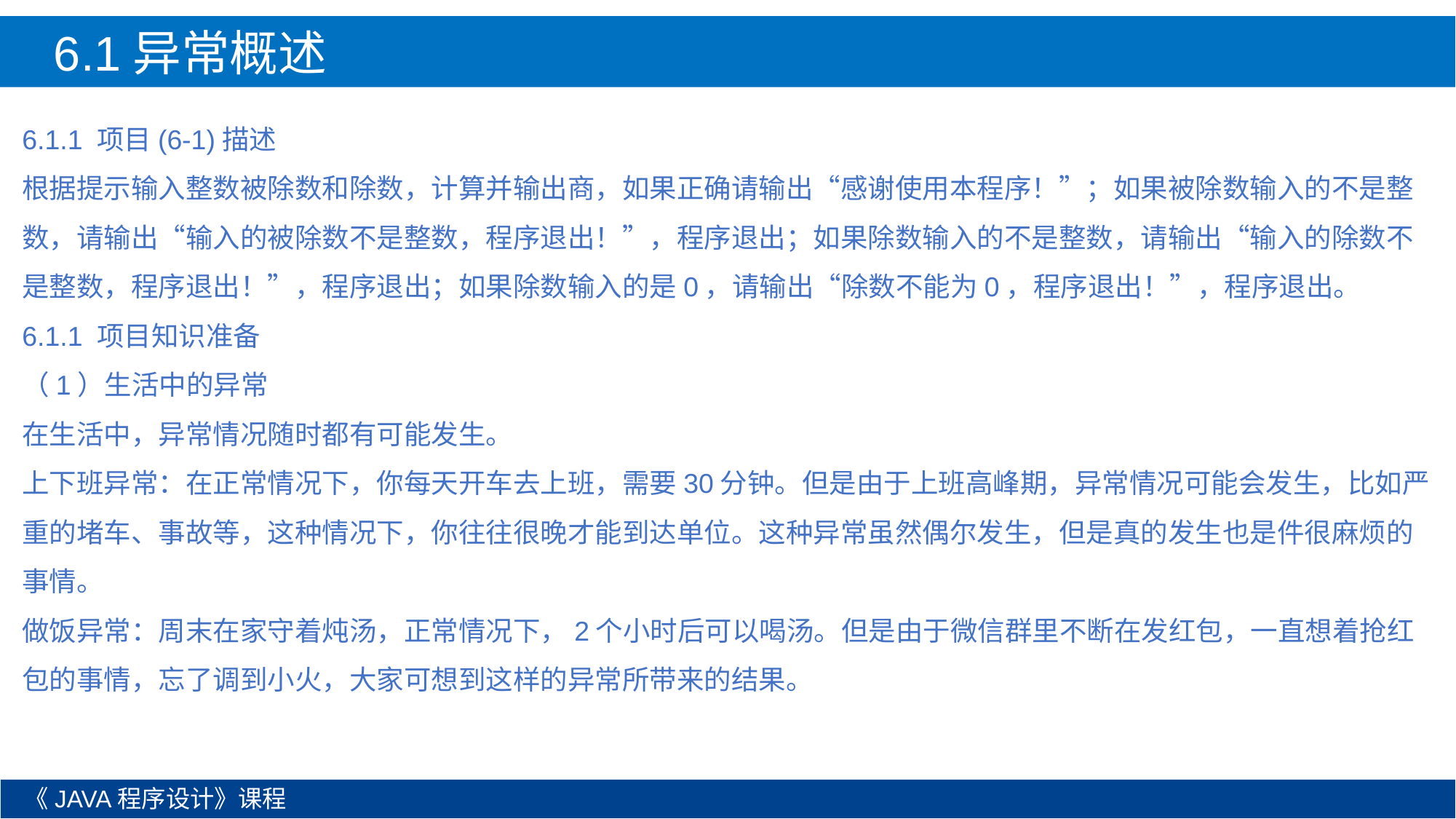

6.1异常概述
6.1.1 项目(6-1)描述
根据提示输入整数被除数和除数，计算并输出商，如果正确请输出“感谢使用本程序！”；如果被除数输入的不是整数，请输出“输入的被除数不是整数，程序退出！”，程序退出；如果除数输入的不是整数，请输出“输入的除数不是整数，程序退出！”，程序退出；如果除数输入的是0，请输出“除数不能为0，程序退出！”，程序退出。
6.1.1 项目知识准备
（1）生活中的异常
在生活中，异常情况随时都有可能发生。
上下班异常：在正常情况下，你每天开车去上班，需要30分钟。但是由于上班高峰期，异常情况可能会发生，比如严重的堵车、事故等，这种情况下，你往往很晚才能到达单位。这种异常虽然偶尔发生，但是真的发生也是件很麻烦的事情。
做饭异常：周末在家守着炖汤，正常情况下，2个小时后可以喝汤。但是由于微信群里不断在发红包，一直想着抢红包的事情，忘了调到小火，大家可想到这样的异常所带来的结果。
《JAVA程序设计》课程